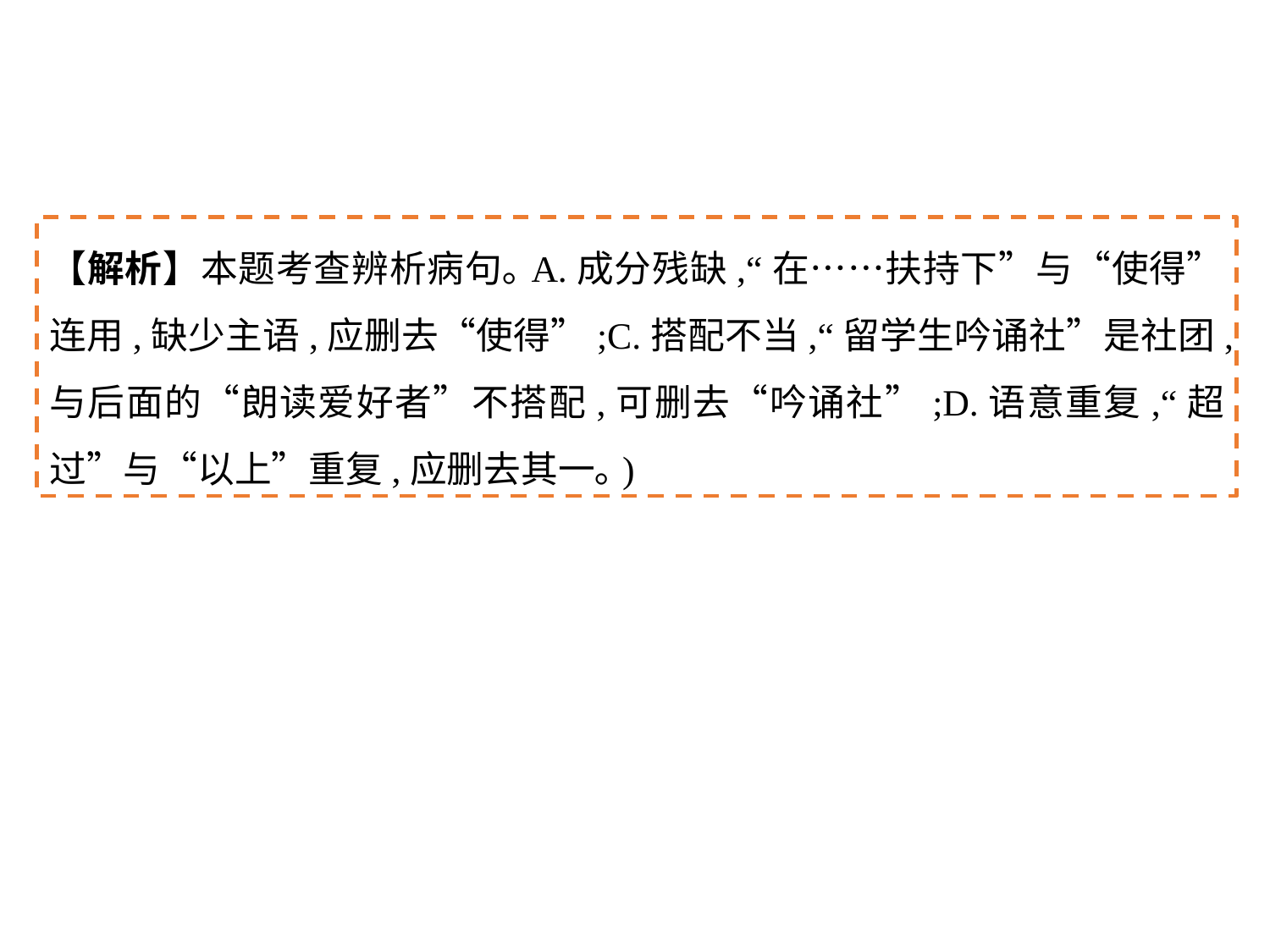

【解析】本题考查辨析病句｡A.成分残缺,“在……扶持下”与“使得”连用,缺少主语,应删去“使得”;C.搭配不当,“留学生吟诵社”是社团,与后面的“朗读爱好者”不搭配,可删去“吟诵社”;D.语意重复,“超过”与“以上”重复,应删去其一｡)